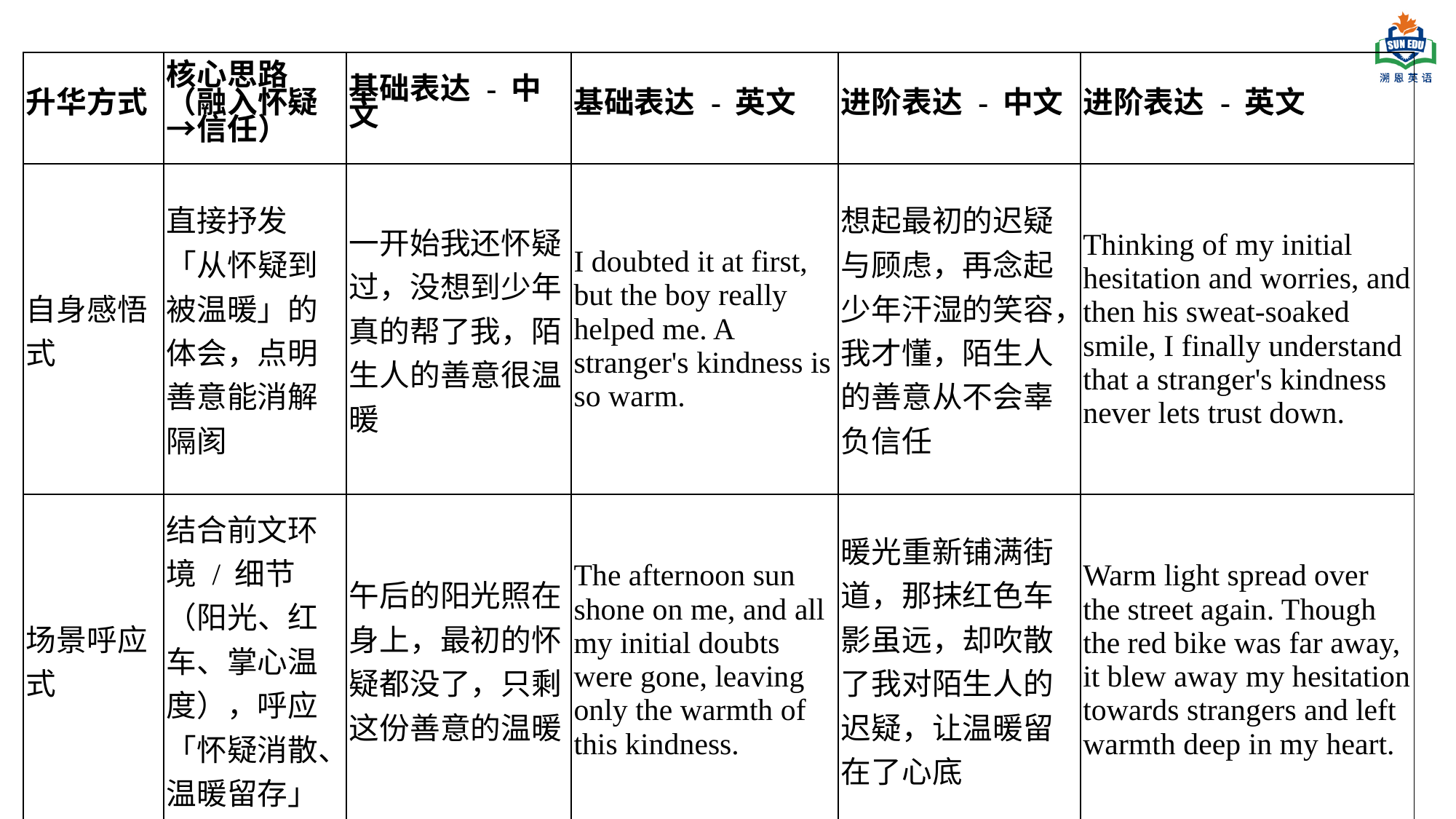

| 升华方式 | 核心思路（融入怀疑→信任） | 基础表达 - 中文 | 基础表达 - 英文 | 进阶表达 - 中文 | 进阶表达 - 英文 |
| --- | --- | --- | --- | --- | --- |
| 自身感悟式 | 直接抒发「从怀疑到被温暖」的体会，点明善意能消解隔阂 | 一开始我还怀疑过，没想到少年真的帮了我，陌生人的善意很温暖 | I doubted it at first, but the boy really helped me. A stranger's kindness is so warm. | 想起最初的迟疑与顾虑，再念起少年汗湿的笑容，我才懂，陌生人的善意从不会辜负信任 | Thinking of my initial hesitation and worries, and then his sweat-soaked smile, I finally understand that a stranger's kindness never lets trust down. |
| 场景呼应式 | 结合前文环境 / 细节（阳光、红车、掌心温度），呼应「怀疑消散、温暖留存」 | 午后的阳光照在身上，最初的怀疑都没了，只剩这份善意的温暖 | The afternoon sun shone on me, and all my initial doubts were gone, leaving only the warmth of this kindness. | 暖光重新铺满街道，那抹红色车影虽远，却吹散了我对陌生人的迟疑，让温暖留在了心底 | Warm light spread over the street again. Though the red bike was far away, it blew away my hesitation towards strangers and left warmth deep in my heart. |